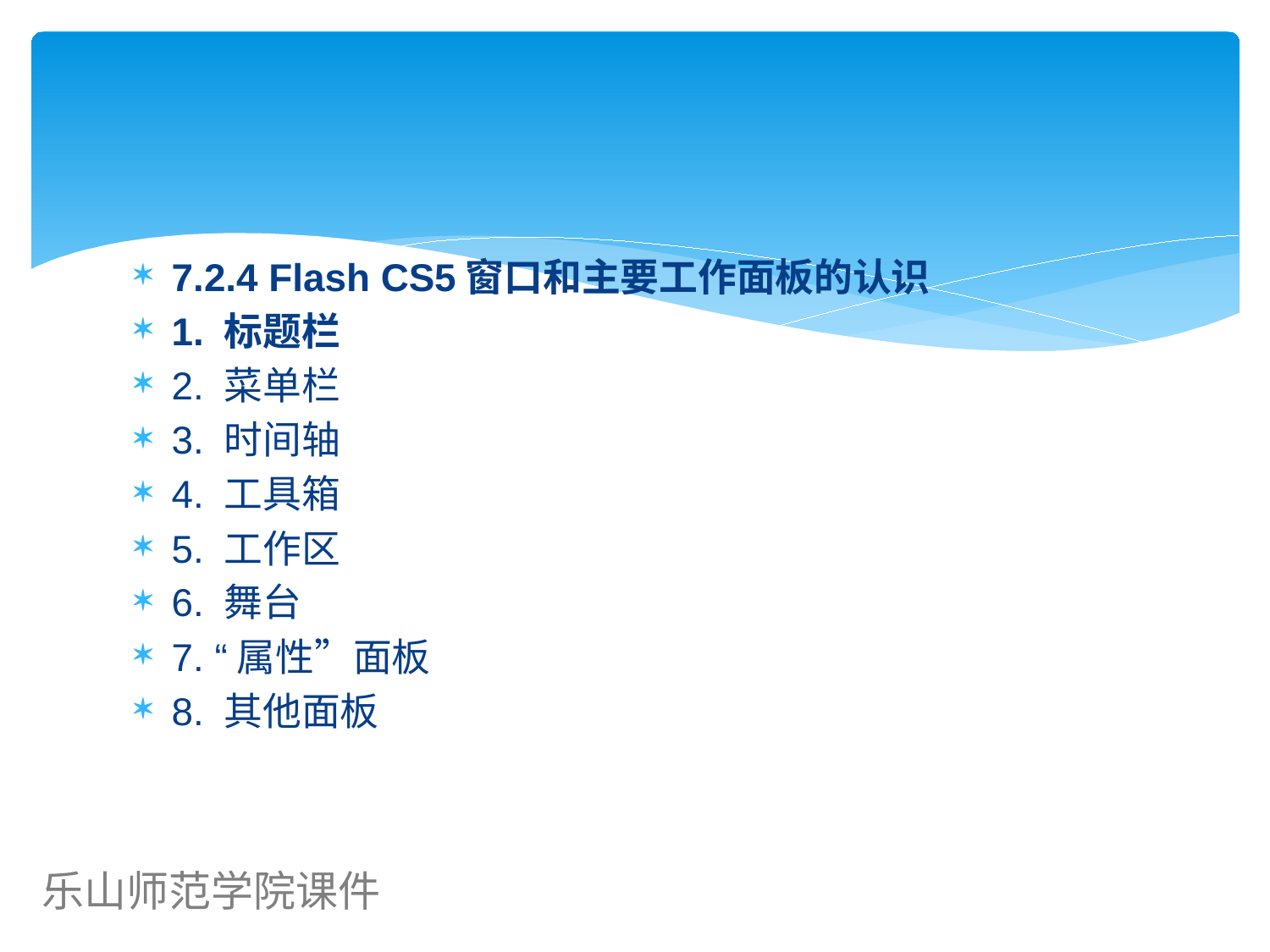

#
7.2.4 Flash CS5窗口和主要工作面板的认识
1. 标题栏
2. 菜单栏
3. 时间轴
4. 工具箱
5. 工作区
6. 舞台
7. “属性”面板
8. 其他面板